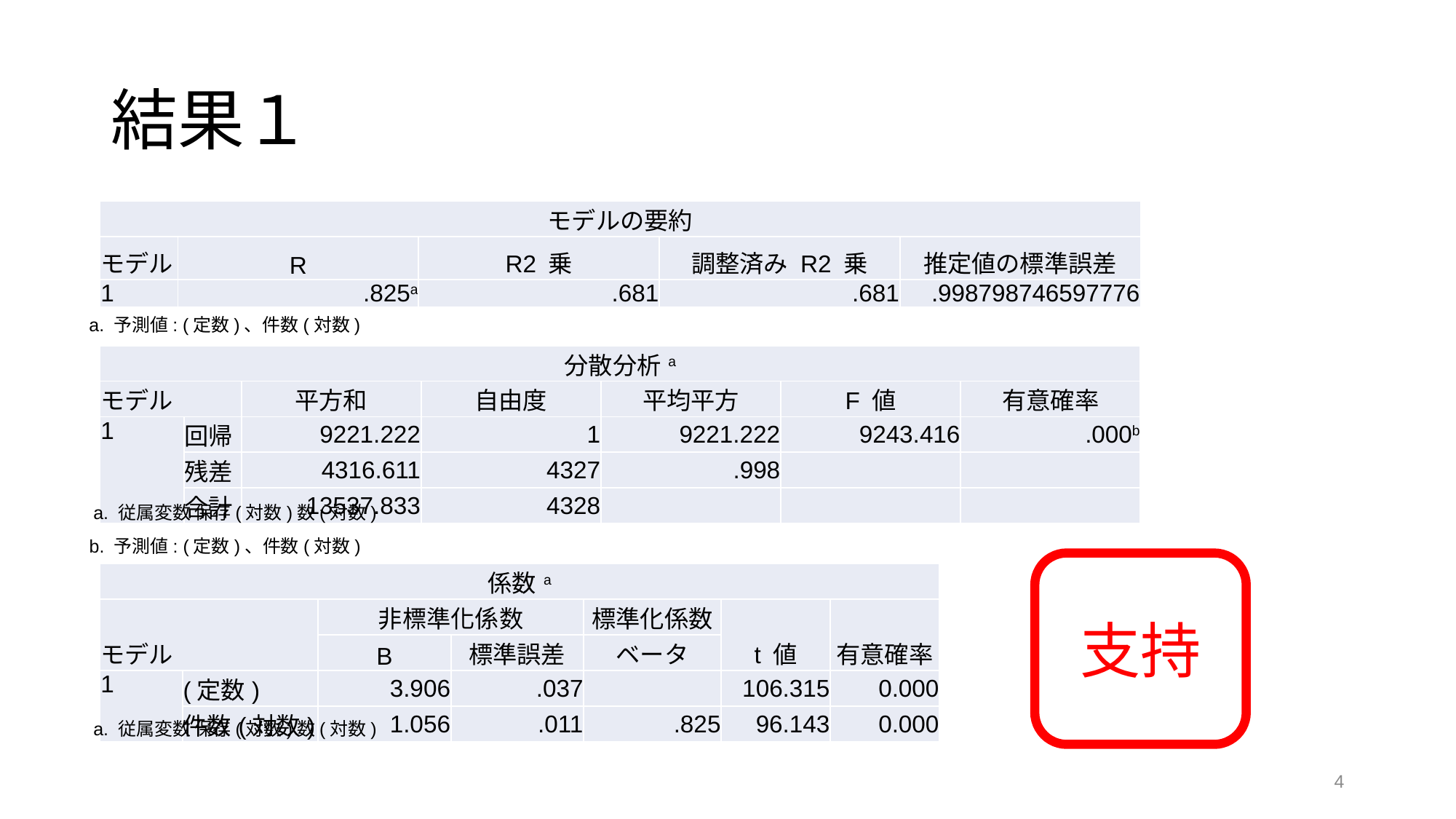

# 結果１
| モデルの要約 |  |  |  |  |
| --- | --- | --- | --- | --- |
| モデル | R | R2 乗 | 調整済み R2 乗 | 推定値の標準誤差 |
| 1 | .825a | .681 | .681 | .998798746597776 |
a. 予測値: (定数)、件数(対数)
| 分散分析a |  |  |  |  |  |  |
| --- | --- | --- | --- | --- | --- | --- |
| モデル |  | 平方和 | 自由度 | 平均平方 | F 値 | 有意確率 |
| 1 | 回帰 | 9221.222 | 1 | 9221.222 | 9243.416 | .000b |
|  | 残差 | 4316.611 | 4327 | .998 |  |  |
|  | 合計 | 13537.833 | 4328 |  |  |  |
a. 従属変数 保存(対数)数(対数)
b. 予測値: (定数)、件数(対数)
支持
| 係数a |  |  |  |  |  |  |
| --- | --- | --- | --- | --- | --- | --- |
| モデル |  | 非標準化係数 |  | 標準化係数 | t 値 | 有意確率 |
|  |  | B | 標準誤差 | ベータ |  |  |
| 1 | (定数) | 3.906 | .037 |  | 106.315 | 0.000 |
|  | 件数(対数) | 1.056 | .011 | .825 | 96.143 | 0.000 |
a. 従属変数 保存(対数)数(対数)
4